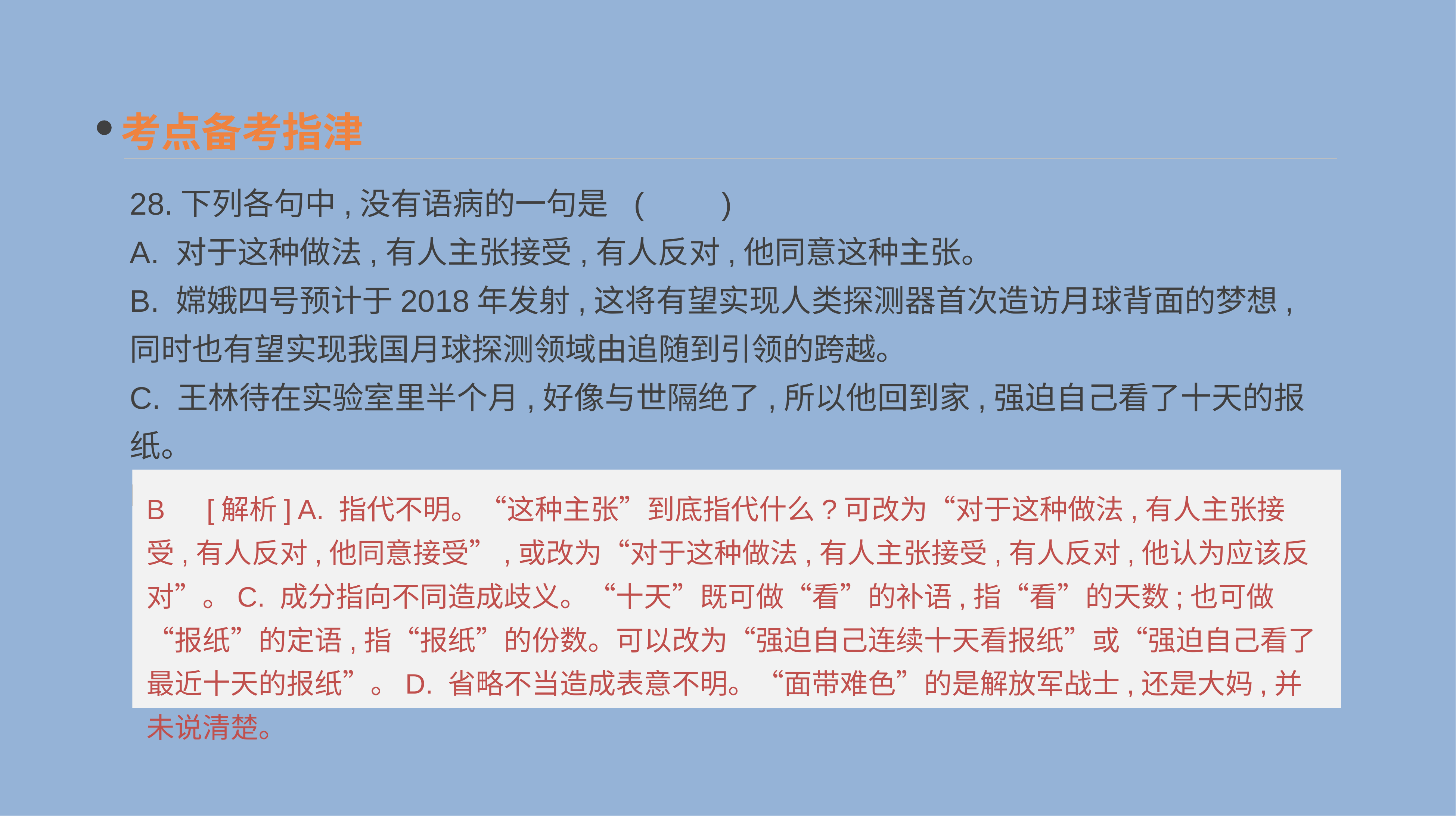

考点备考指津

28.下列各句中,没有语病的一句是 	(　　)
A. 对于这种做法,有人主张接受,有人反对,他同意这种主张。
B. 嫦娥四号预计于2018年发射,这将有望实现人类探测器首次造访月球背面的梦想,同时也有望实现我国月球探测领域由追随到引领的跨越。
C. 王林待在实验室里半个月,好像与世隔绝了,所以他回到家,强迫自己看了十天的报纸。
D. 大妈看着几个解放军战士面带难色。外面的场地上已没有人,周围静下来了。

B　[解析] A. 指代不明。“这种主张”到底指代什么?可改为“对于这种做法,有人主张接受,有人反对,他同意接受”,或改为“对于这种做法,有人主张接受,有人反对,他认为应该反对”。C. 成分指向不同造成歧义。“十天”既可做“看”的补语,指“看”的天数;也可做“报纸”的定语,指“报纸”的份数。可以改为“强迫自己连续十天看报纸”或“强迫自己看了最近十天的报纸”。D. 省略不当造成表意不明。“面带难色”的是解放军战士,还是大妈,并未说清楚。